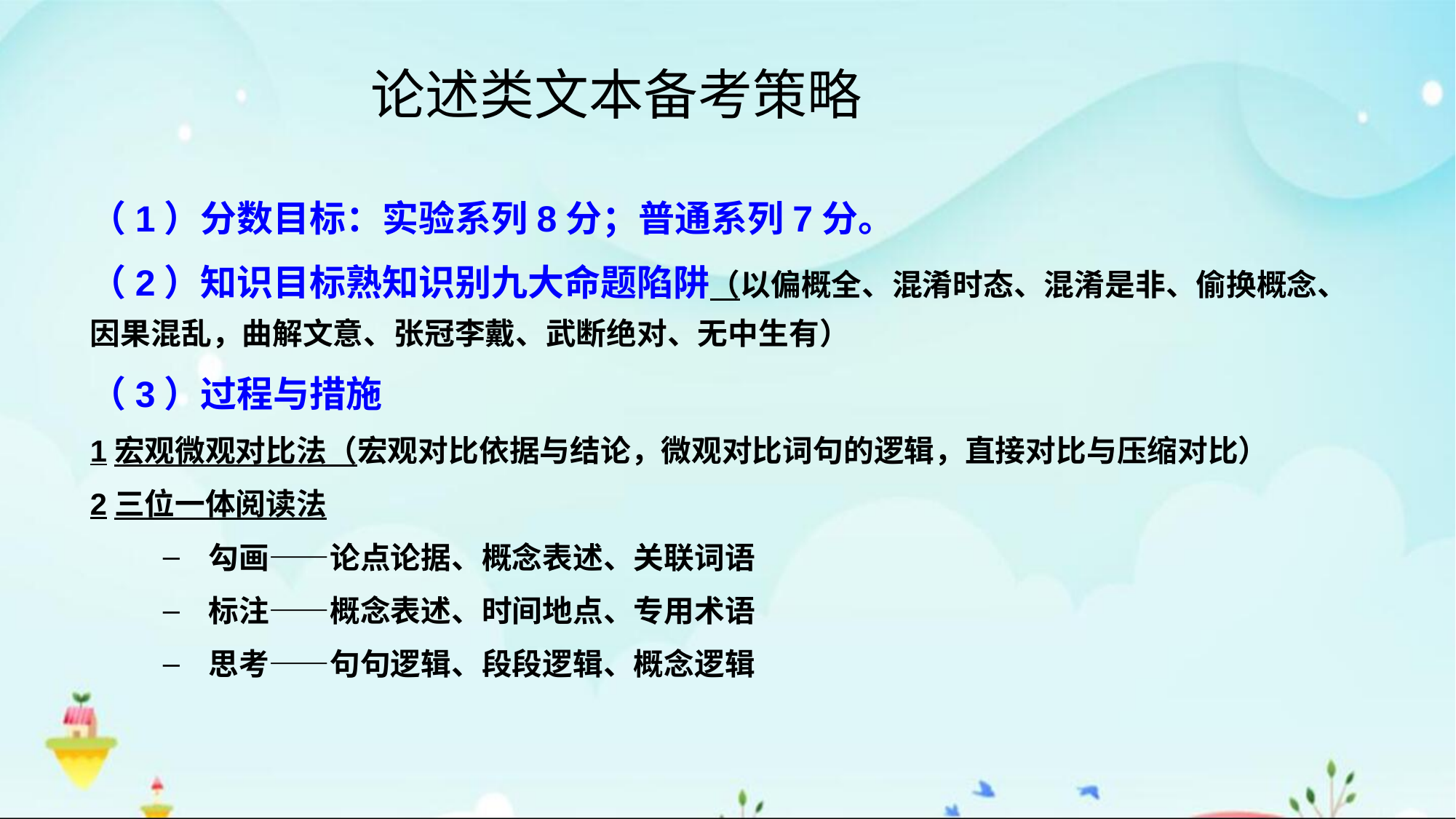

# 论述类文本备考策略
（1）分数目标：实验系列8分；普通系列7分。
（2）知识目标熟知识别九大命题陷阱（以偏概全、混淆时态、混淆是非、偷换概念、因果混乱，曲解文意、张冠李戴、武断绝对、无中生有）
（3）过程与措施
1宏观微观对比法（宏观对比依据与结论，微观对比词句的逻辑，直接对比与压缩对比）
2三位一体阅读法
勾画——论点论据、概念表述、关联词语
标注——概念表述、时间地点、专用术语
思考——句句逻辑、段段逻辑、概念逻辑